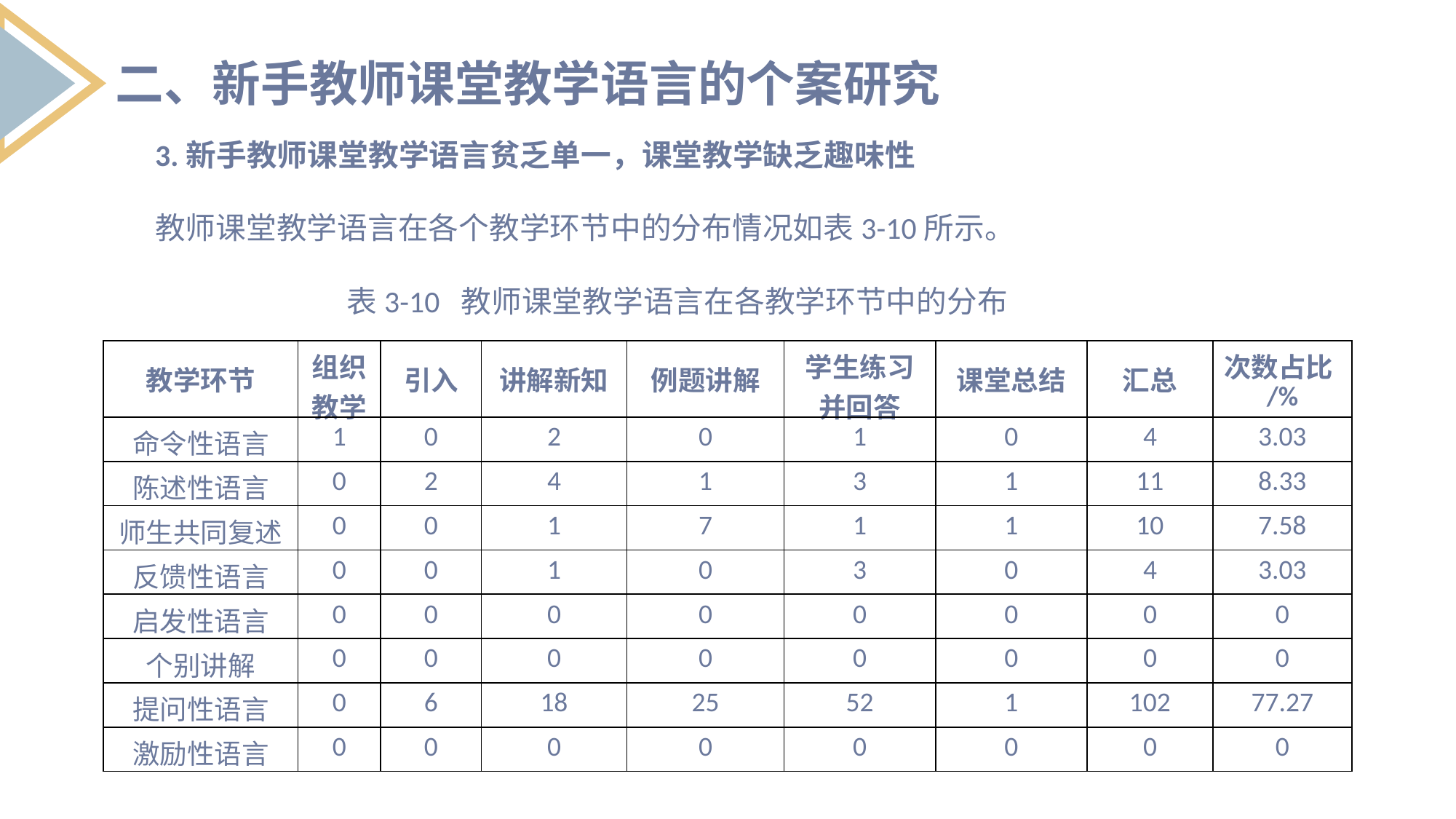

二、新手教师课堂教学语言的个案研究
3.新手教师课堂教学语言贫乏单一，课堂教学缺乏趣味性

教师课堂教学语言在各个教学环节中的分布情况如表3-10所示。

表3-10  教师课堂教学语言在各教学环节中的分布

| 教学环节 | 组织教学 | 引入 | 讲解新知 | 例题讲解 | 学生练习并回答 | 课堂总结 | 汇总 | 次数占比/% |
| --- | --- | --- | --- | --- | --- | --- | --- | --- |
| 命令性语言 | 1 | 0 | 2 | 0 | 1 | 0 | 4 | 3.03 |
| 陈述性语言 | 0 | 2 | 4 | 1 | 3 | 1 | 11 | 8.33 |
| 师生共同复述 | 0 | 0 | 1 | 7 | 1 | 1 | 10 | 7.58 |
| 反馈性语言 | 0 | 0 | 1 | 0 | 3 | 0 | 4 | 3.03 |
| 启发性语言 | 0 | 0 | 0 | 0 | 0 | 0 | 0 | 0 |
| 个别讲解 | 0 | 0 | 0 | 0 | 0 | 0 | 0 | 0 |
| 提问性语言 | 0 | 6 | 18 | 25 | 52 | 1 | 102 | 77.27 |
| 激励性语言 | 0 | 0 | 0 | 0 | 0 | 0 | 0 | 0 |